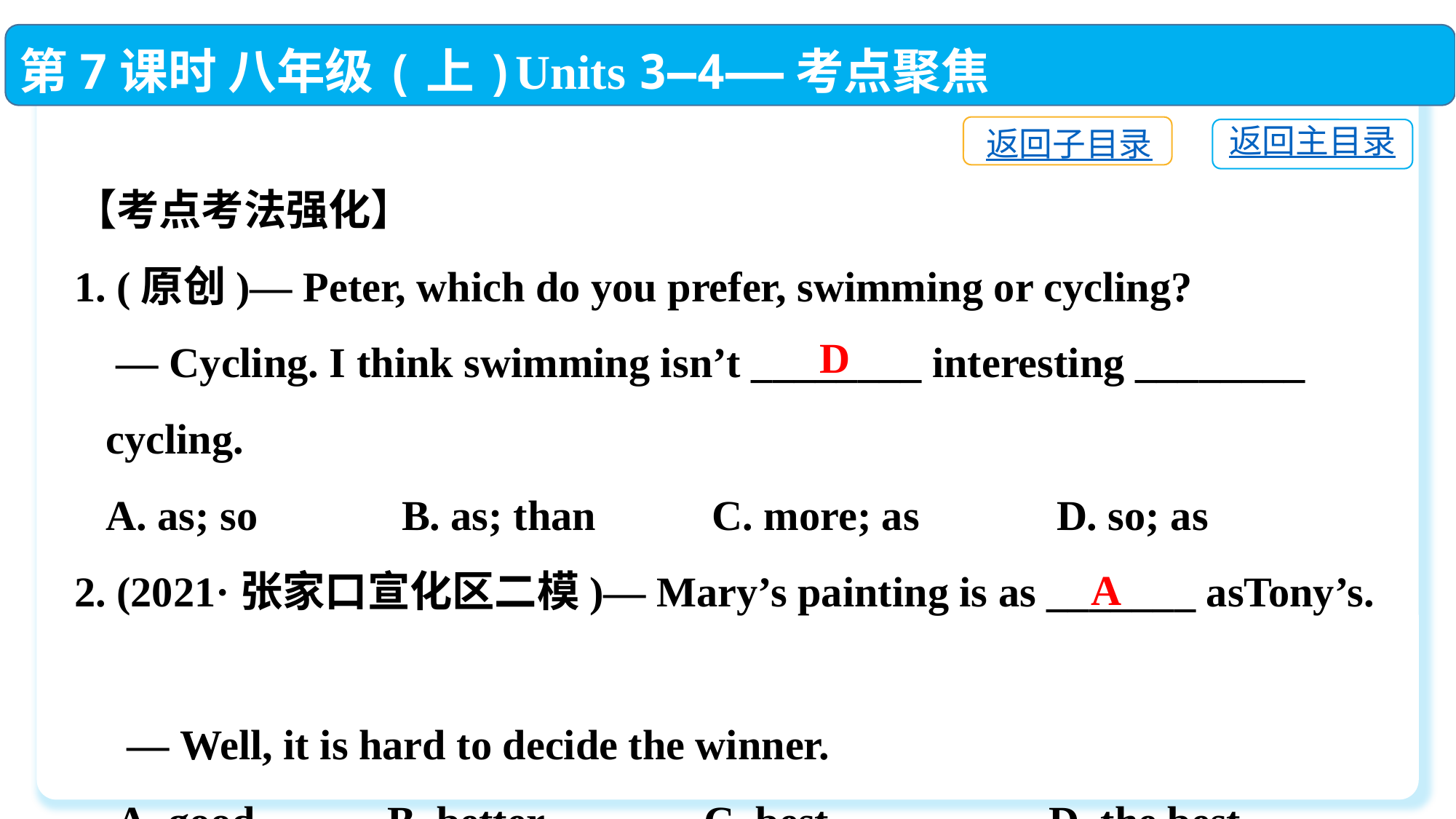

第7课时 八年级(上)Units 3—4——考点聚焦

返回子目录
返回主目录
【考点考法强化】
1. (原创)— Peter, which do you prefer, swimming or cycling?
    — Cycling. I think swimming isn’t ________ interesting ________
   cycling.
   A. as; so　	B. as; than           C. more; as　	D. so; as
2. (2021·张家口宣化区二模)— Mary’s painting is as _______ asTony’s.
     — Well, it is hard to decide the winner.
    A. good	         B. better	        C. best	                    D. the best

D
A